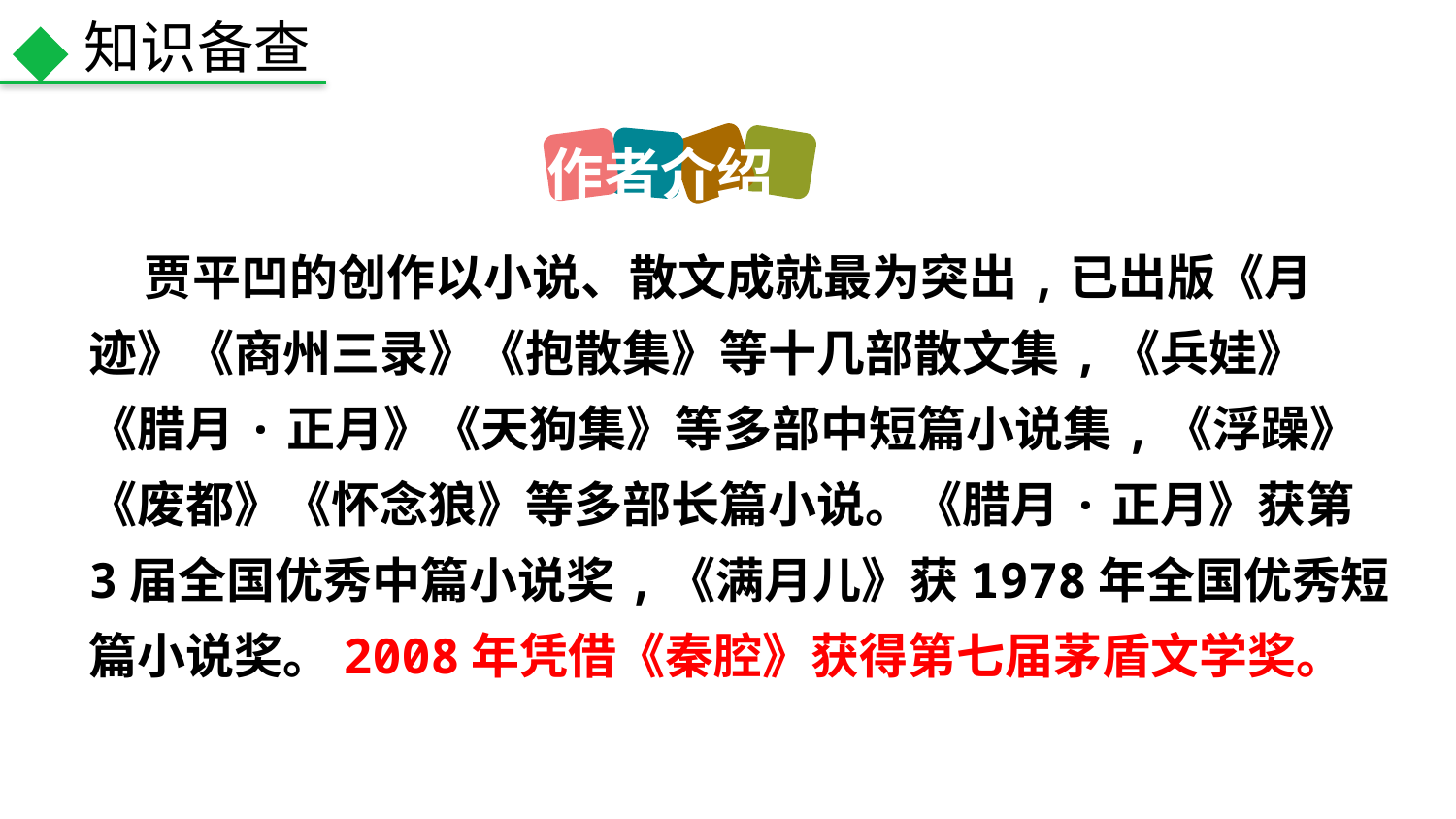

知识备查

作者介绍

    贾平凹的创作以小说、散文成就最为突出,已出版《月迹》《商州三录》《抱散集》等十几部散文集,《兵娃》《腊月·正月》《天狗集》等多部中短篇小说集,《浮躁》《废都》《怀念狼》等多部长篇小说。《腊月·正月》获第3届全国优秀中篇小说奖,《满月儿》获1978年全国优秀短篇小说奖。2008年凭借《秦腔》获得第七届茅盾文学奖。